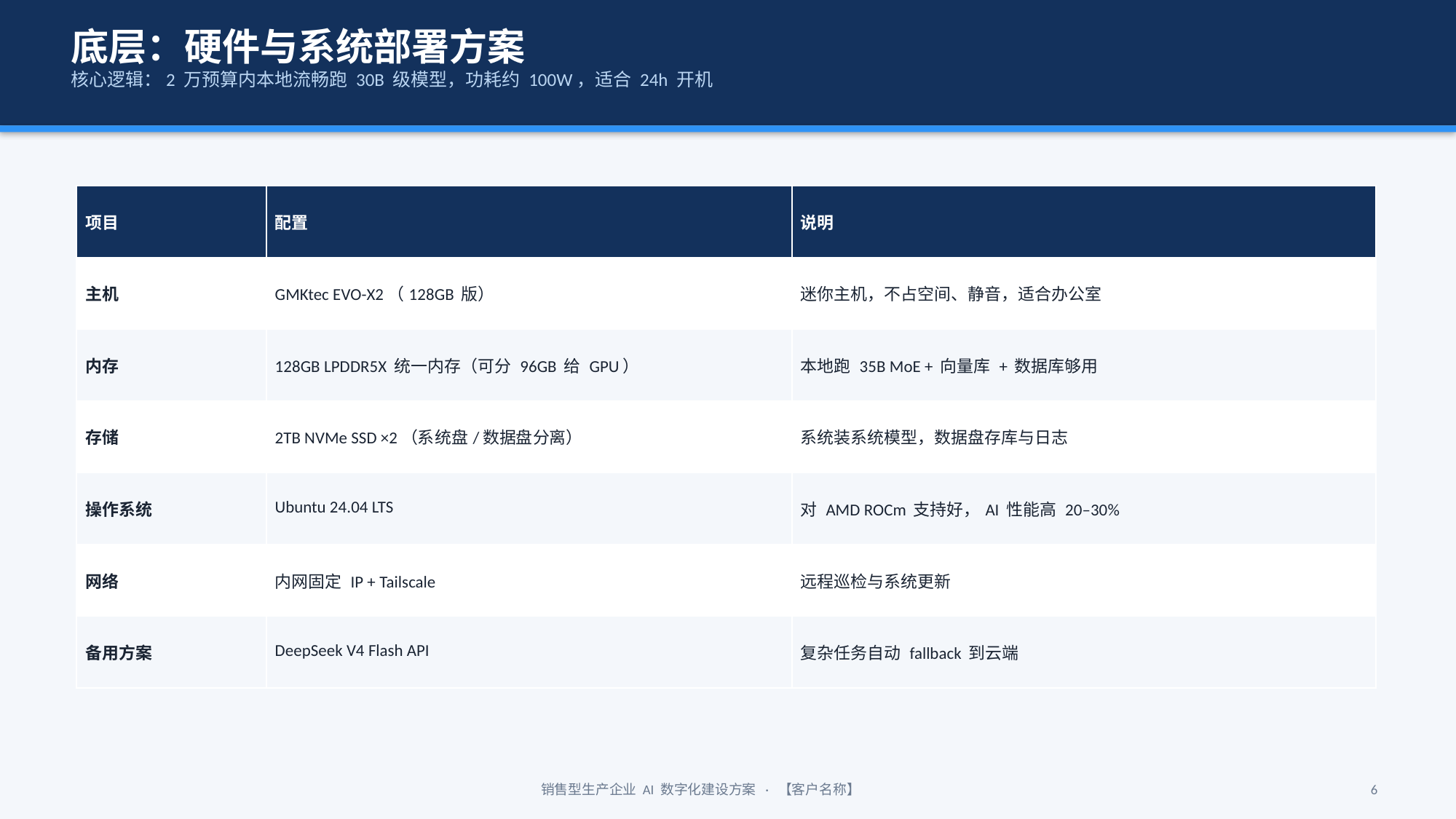

底层：硬件与系统部署方案
核心逻辑：2 万预算内本地流畅跑 30B 级模型，功耗约 100W，适合 24h 开机

| 项目 | 配置 | 说明 |
| --- | --- | --- |
| 主机 | GMKtec EVO-X2（128GB 版） | 迷你主机，不占空间、静音，适合办公室 |
| 内存 | 128GB LPDDR5X 统一内存（可分 96GB 给 GPU） | 本地跑 35B MoE + 向量库 + 数据库够用 |
| 存储 | 2TB NVMe SSD ×2（系统盘/数据盘分离） | 系统装系统模型，数据盘存库与日志 |
| 操作系统 | Ubuntu 24.04 LTS | 对 AMD ROCm 支持好，AI 性能高 20–30% |
| 网络 | 内网固定 IP + Tailscale | 远程巡检与系统更新 |
| 备用方案 | DeepSeek V4 Flash API | 复杂任务自动 fallback 到云端 |
销售型生产企业 AI 数字化建设方案  ·  【客户名称】
6